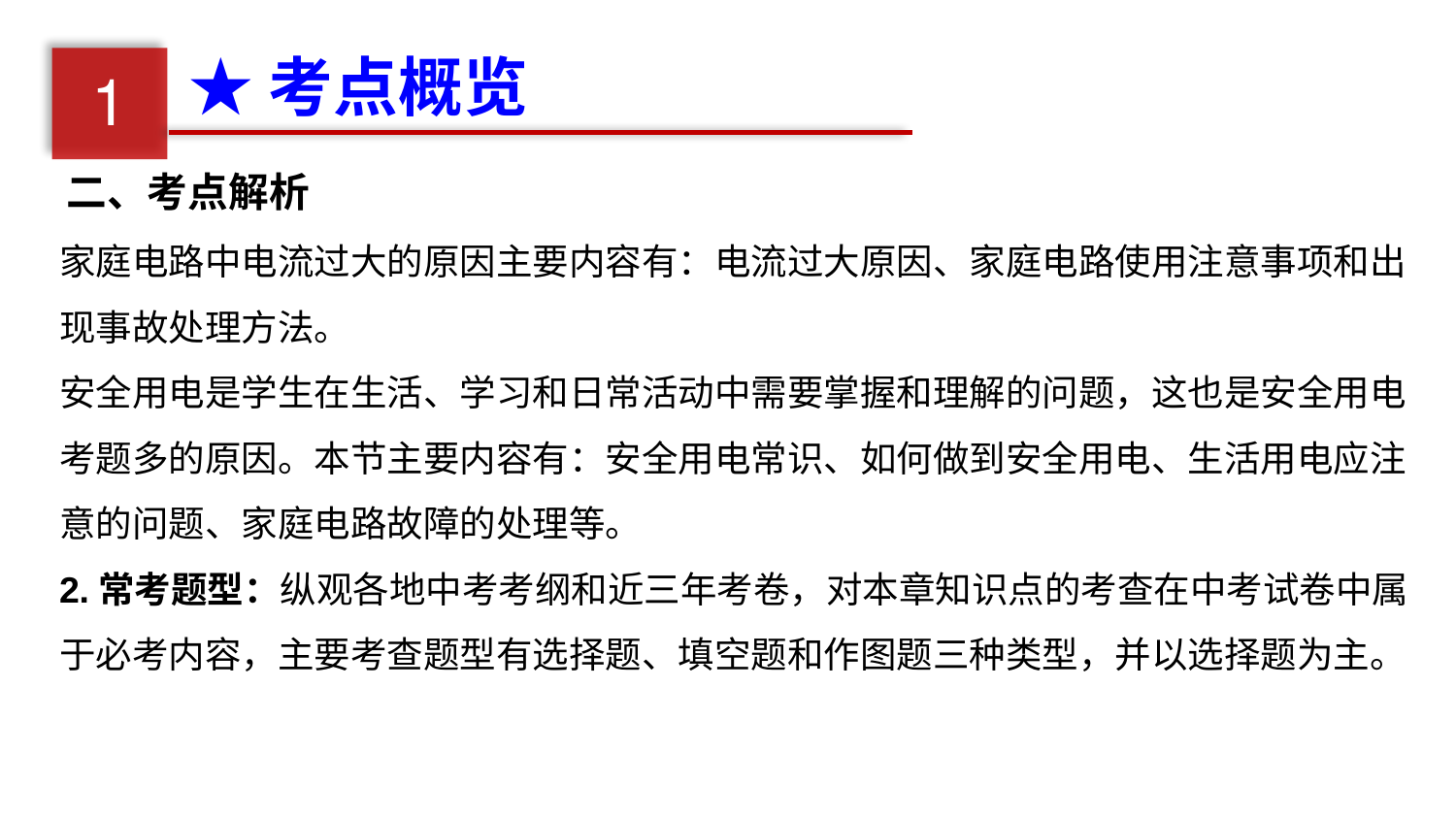

★考点概览

1
二、考点解析
家庭电路中电流过大的原因主要内容有：电流过大原因、家庭电路使用注意事项和出现事故处理方法。
安全用电是学生在生活、学习和日常活动中需要掌握和理解的问题，这也是安全用电考题多的原因。本节主要内容有：安全用电常识、如何做到安全用电、生活用电应注意的问题、家庭电路故障的处理等。
2.常考题型：纵观各地中考考纲和近三年考卷，对本章知识点的考查在中考试卷中属于必考内容，主要考查题型有选择题、填空题和作图题三种类型，并以选择题为主。